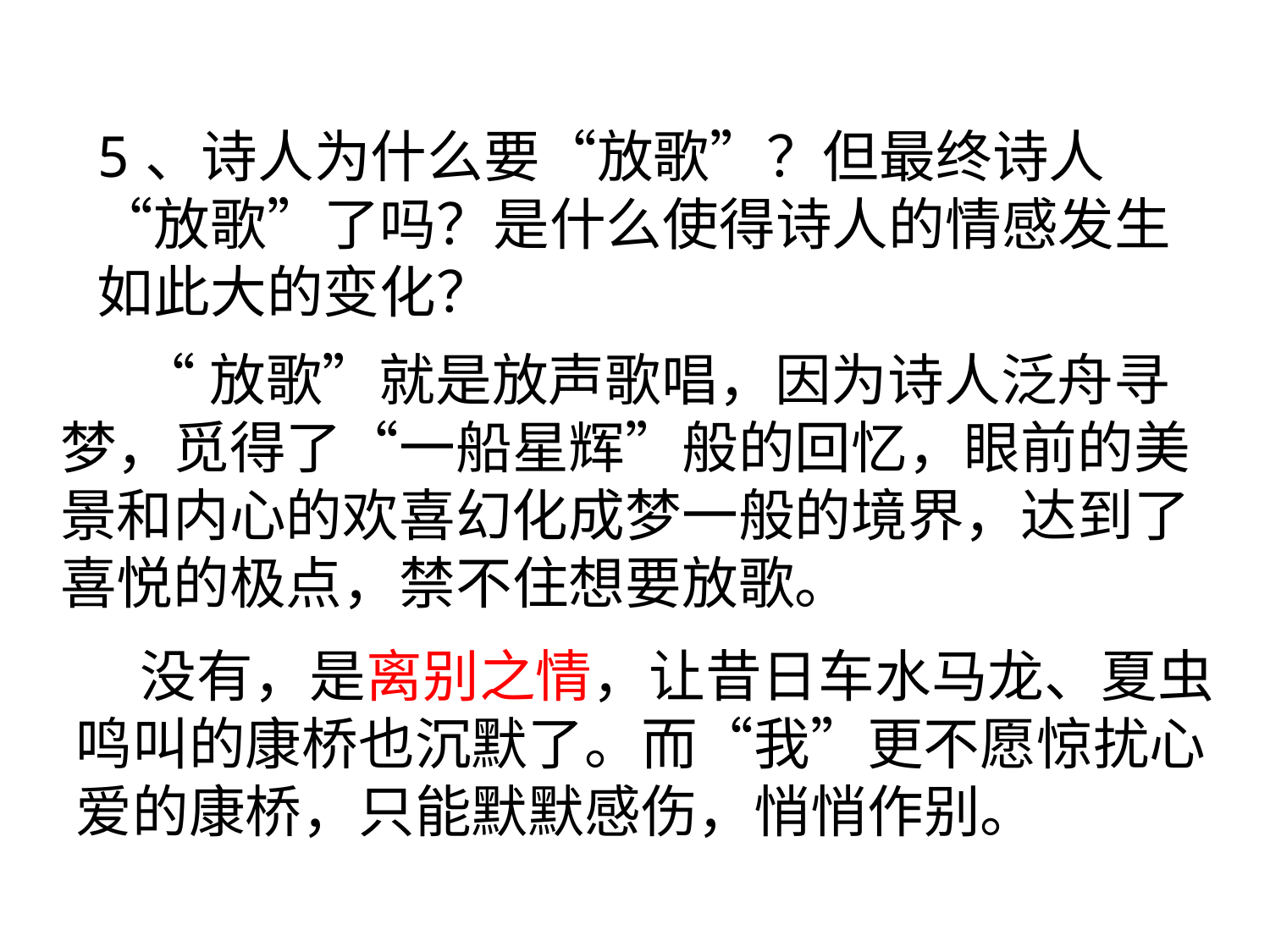

5、诗人为什么要“放歌”？但最终诗人“放歌”了吗？是什么使得诗人的情感发生如此大的变化？
          “放歌”就是放声歌唱，因为诗人泛舟寻梦，觅得了“一船星辉”般的回忆，眼前的美景和内心的欢喜幻化成梦一般的境界，达到了喜悦的极点，禁不住想要放歌。
    没有，是离别之情，让昔日车水马龙、夏虫鸣叫的康桥也沉默了。而“我”更不愿惊扰心爱的康桥，只能默默感伤，悄悄作别。